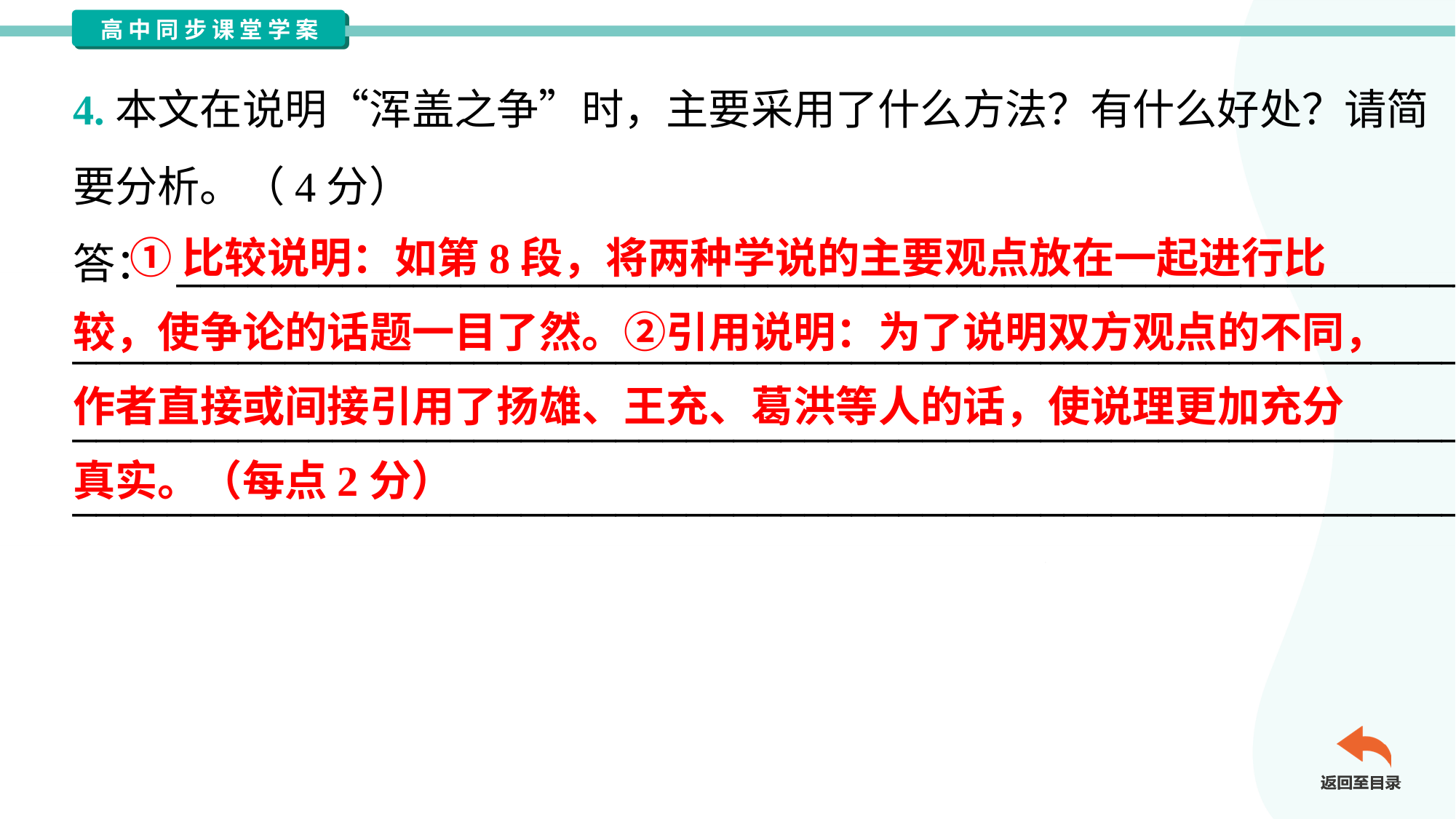

4.本文在说明“浑盖之争”时，主要采用了什么方法？有什么好处？请简
要分析。（4分）
答： ________________________________________________________
_____________________________________________________________
_____________________________________________________________
_____________________________________________________________
      ①比较说明：如第8段，将两种学说的主要观点放在一起进行比
较，使争论的话题一目了然。②引用说明：为了说明双方观点的不同，
作者直接或间接引用了扬雄、王充、葛洪等人的话，使说理更加充分
真实。（每点2分）